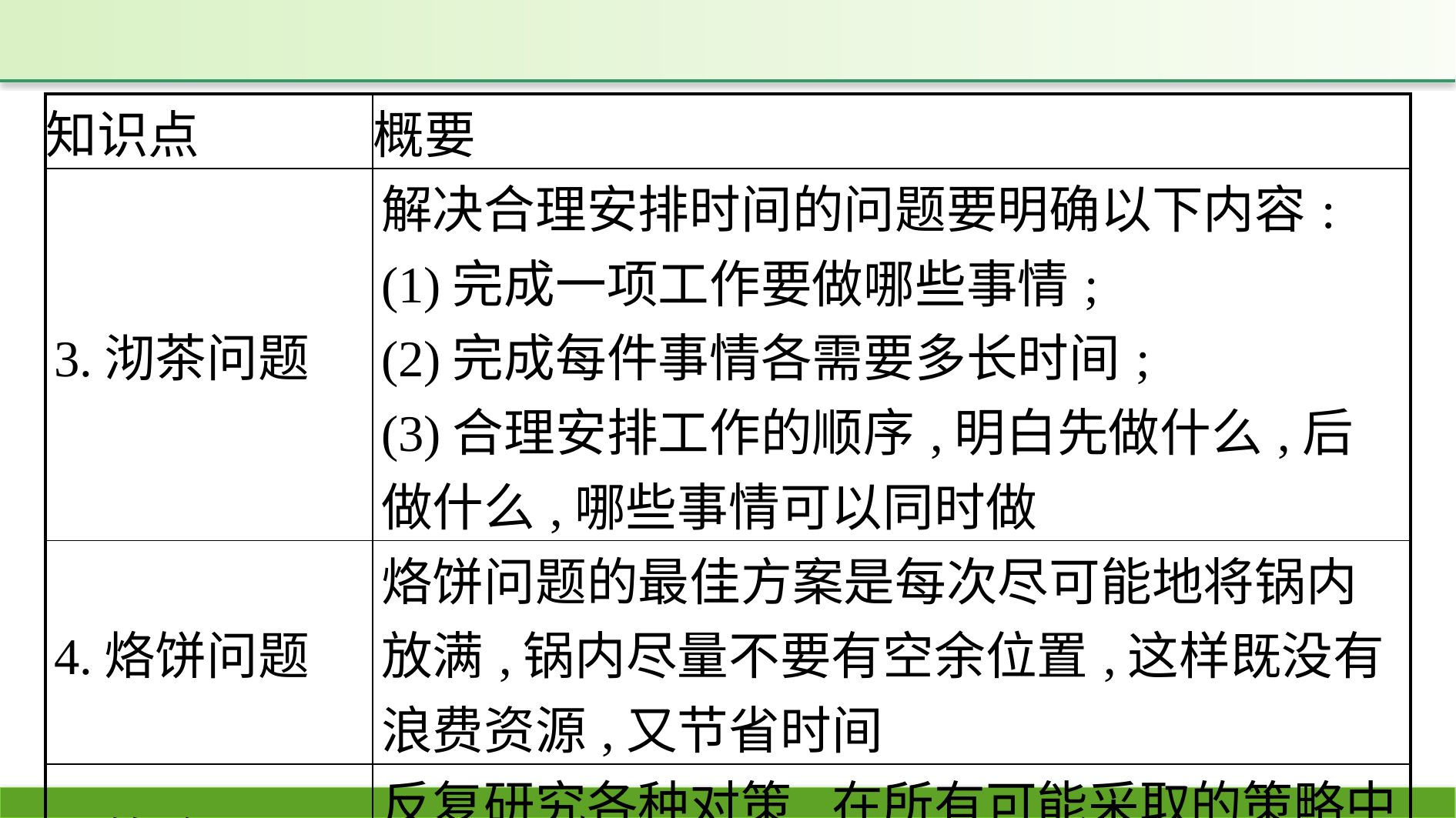

| 知识点 | 概要 |
| --- | --- |
| 3.沏茶问题 | 解决合理安排时间的问题要明确以下内容: (1)完成一项工作要做哪些事情; (2)完成每件事情各需要多长时间; (3)合理安排工作的顺序,明白先做什么,后做什么,哪些事情可以同时做 |
| 4.烙饼问题 | 烙饼问题的最佳方案是每次尽可能地将锅内放满,锅内尽量不要有空余位置,这样既没有浪费资源,又节省时间 |
| 5.策略问题 | 反复研究各种对策,在所有可能采取的策略中,选择一个利多弊少的最优策略 |